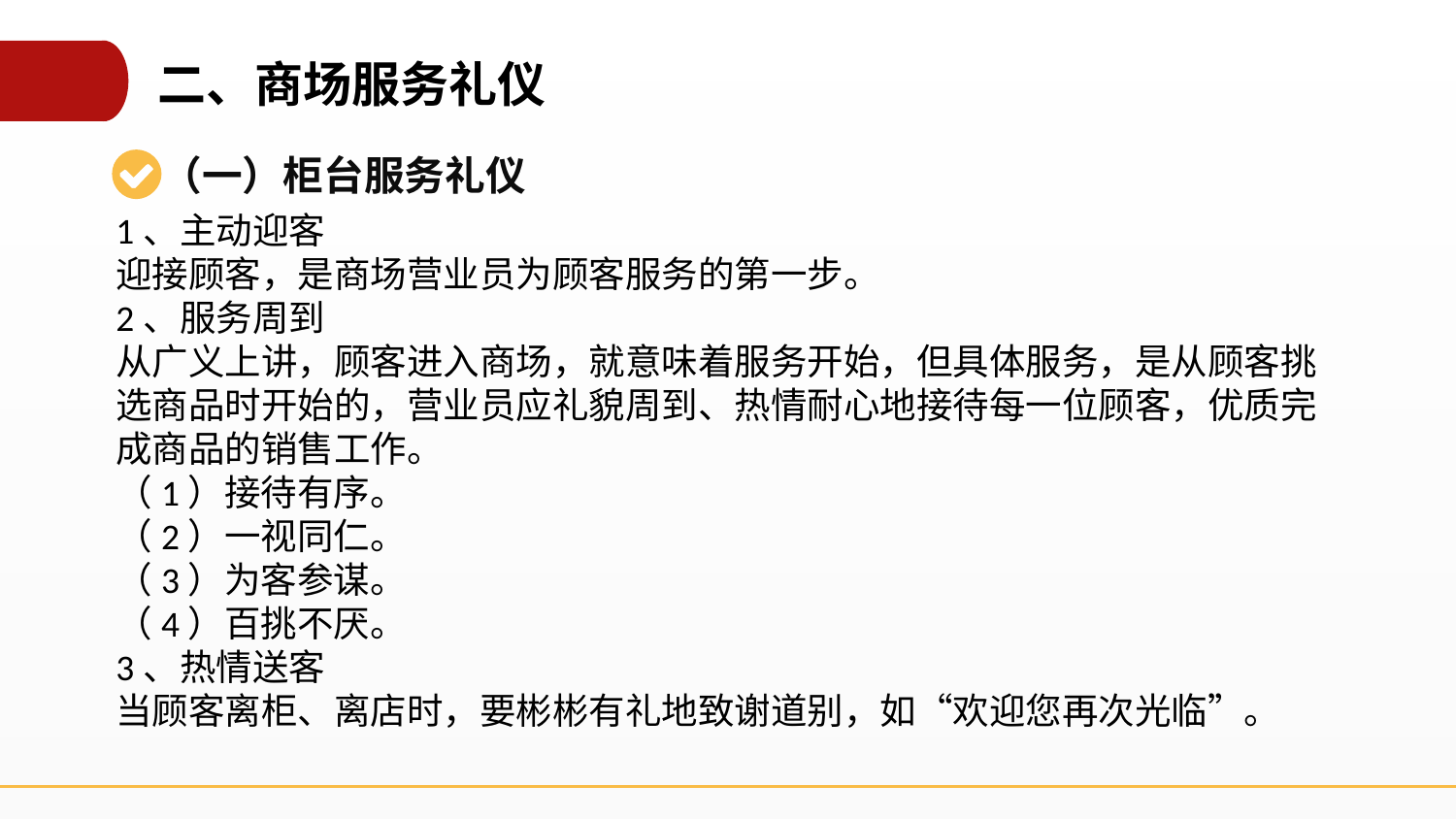

二、商场服务礼仪

（一）柜台服务礼仪
1、主动迎客
迎接顾客，是商场营业员为顾客服务的第一步。
2、服务周到
从广义上讲，顾客进入商场，就意味着服务开始，但具体服务，是从顾客挑选商品时开始的，营业员应礼貌周到、热情耐心地接待每一位顾客，优质完成商品的销售工作。
（1）接待有序。
（2）一视同仁。
（3）为客参谋。
（4）百挑不厌。
3、热情送客
当顾客离柜、离店时，要彬彬有礼地致谢道别，如“欢迎您再次光临”。